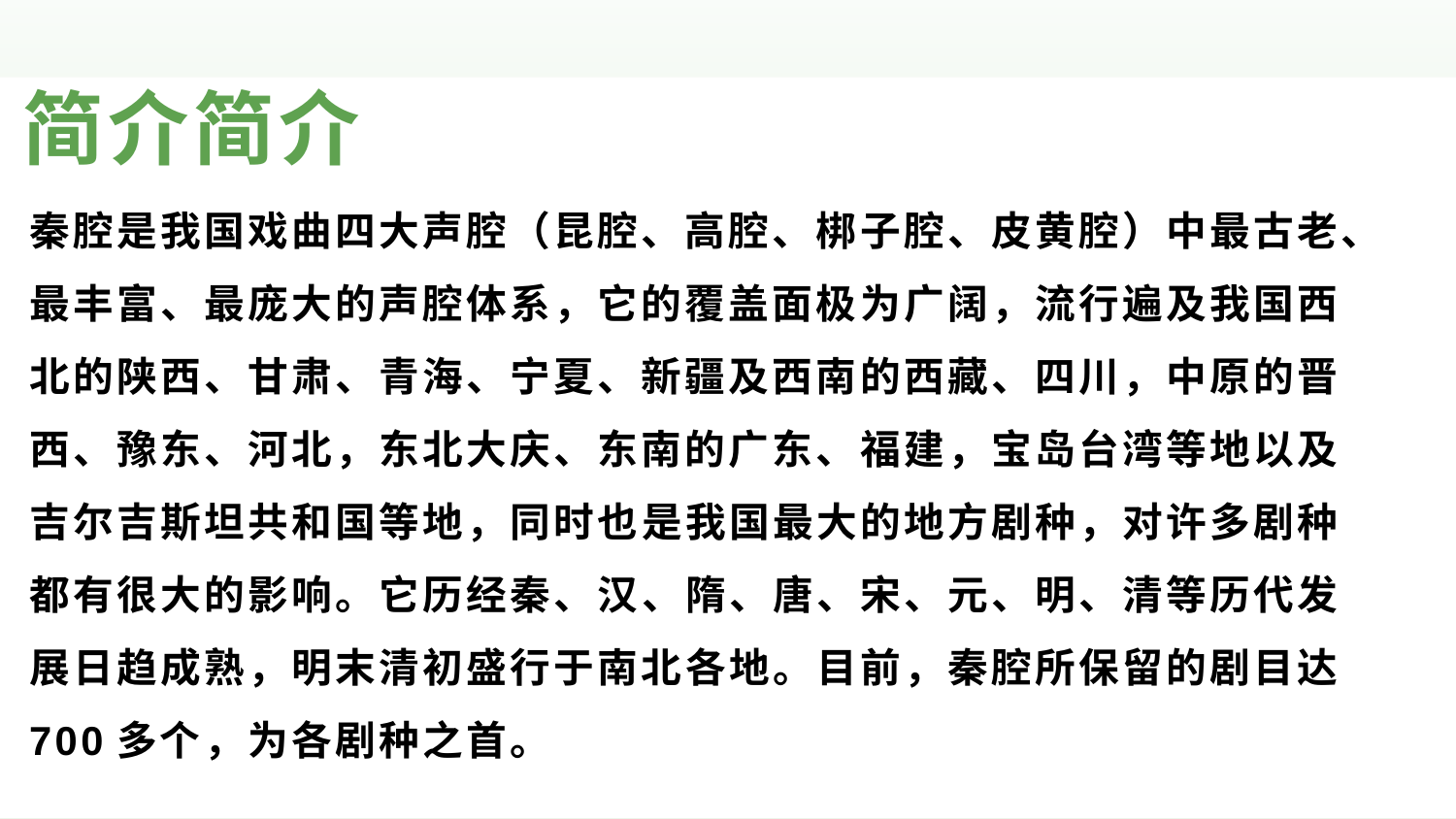

简介简介
秦腔是我国戏曲四大声腔（昆腔、高腔、梆子腔、皮黄腔）中最古老、最丰富、最庞大的声腔体系，它的覆盖面极为广阔，流行遍及我国西北的陕西、甘肃、青海、宁夏、新疆及西南的西藏、四川，中原的晋西、豫东、河北，东北大庆、东南的广东、福建，宝岛台湾等地以及吉尔吉斯坦共和国等地，同时也是我国最大的地方剧种，对许多剧种都有很大的影响。它历经秦、汉、隋、唐、宋、元、明、清等历代发展日趋成熟，明末清初盛行于南北各地。目前，秦腔所保留的剧目达700多个，为各剧种之首。